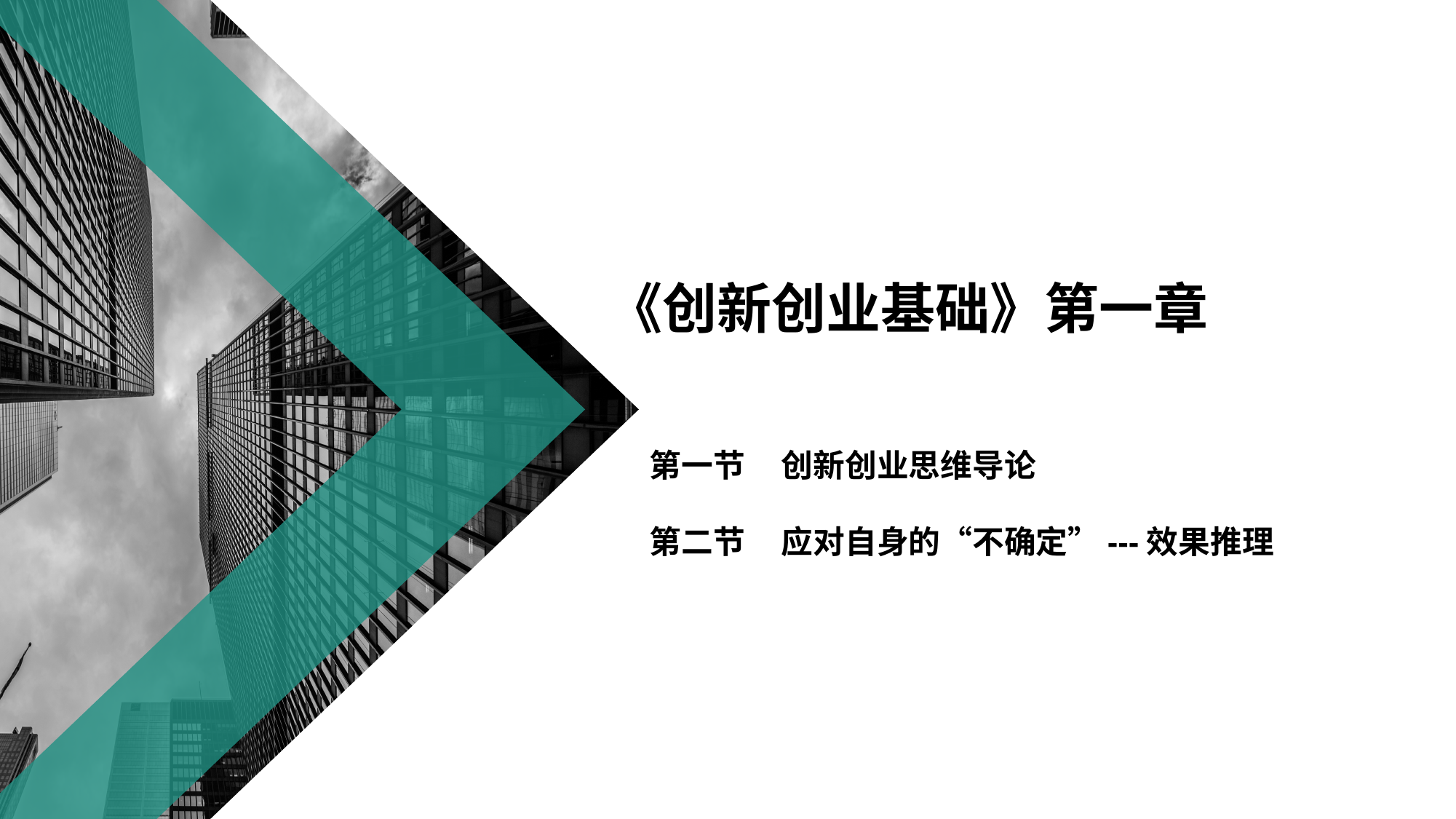

《创新创业基础》第一章
第一节     创新创业思维导论

第二节     应对自身的“不确定”---效果推理